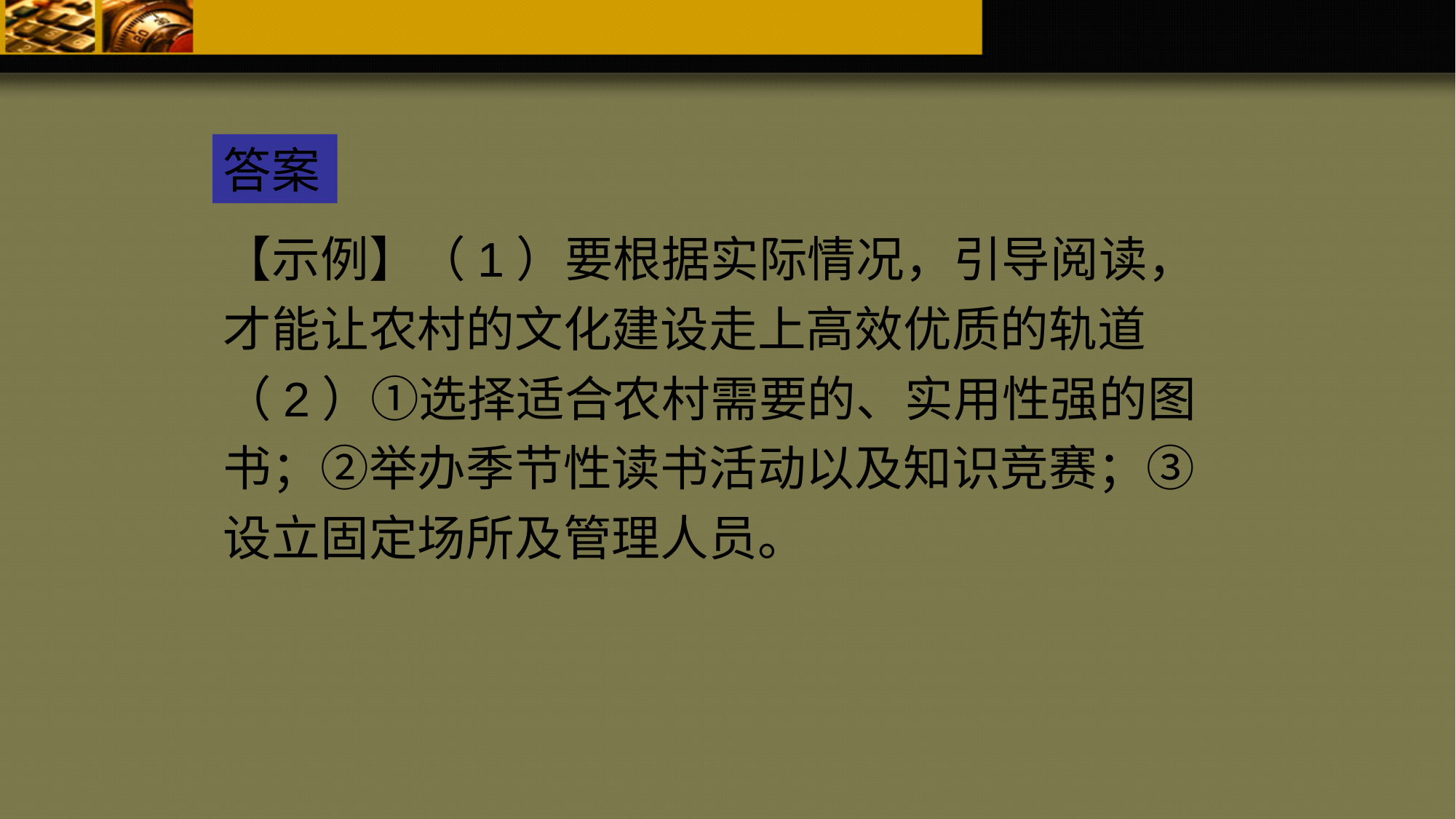

答案
【示例】（1）要根据实际情况，引导阅读，才能让农村的文化建设走上高效优质的轨道
（2）①选择适合农村需要的、实用性强的图书；②举办季节性读书活动以及知识竞赛；③设立固定场所及管理人员。